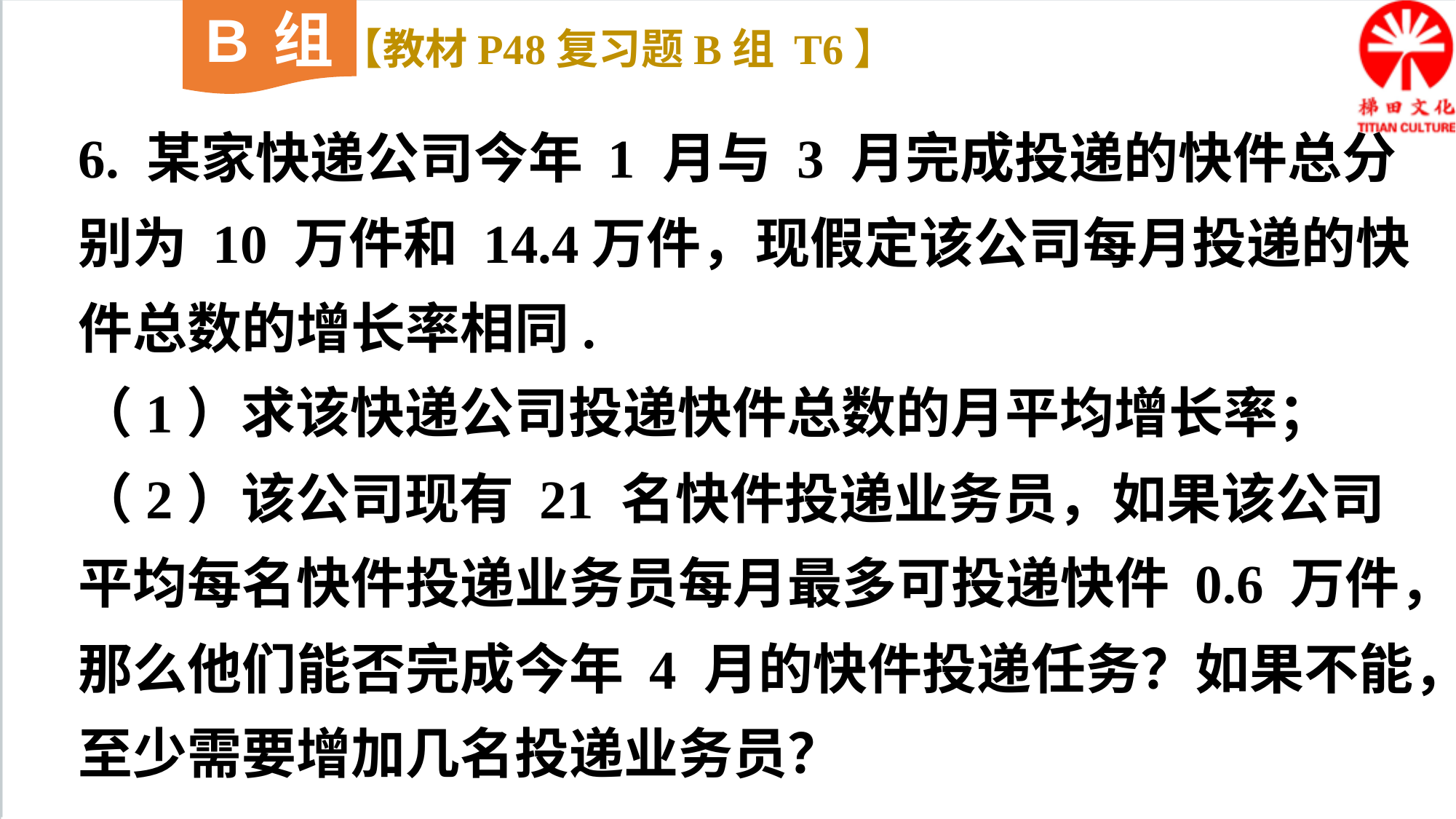

B组
【教材P48复习题B组 T6】
6. 某家快递公司今年 1 月与 3 月完成投递的快件总分别为 10 万件和 14.4万件，现假定该公司每月投递的快件总数的增长率相同.
（1）求该快递公司投递快件总数的月平均增长率；
（2）该公司现有 21 名快件投递业务员，如果该公司平均每名快件投递业务员每月最多可投递快件 0.6 万件，那么他们能否完成今年 4 月的快件投递任务？如果不能，至少需要增加几名投递业务员？